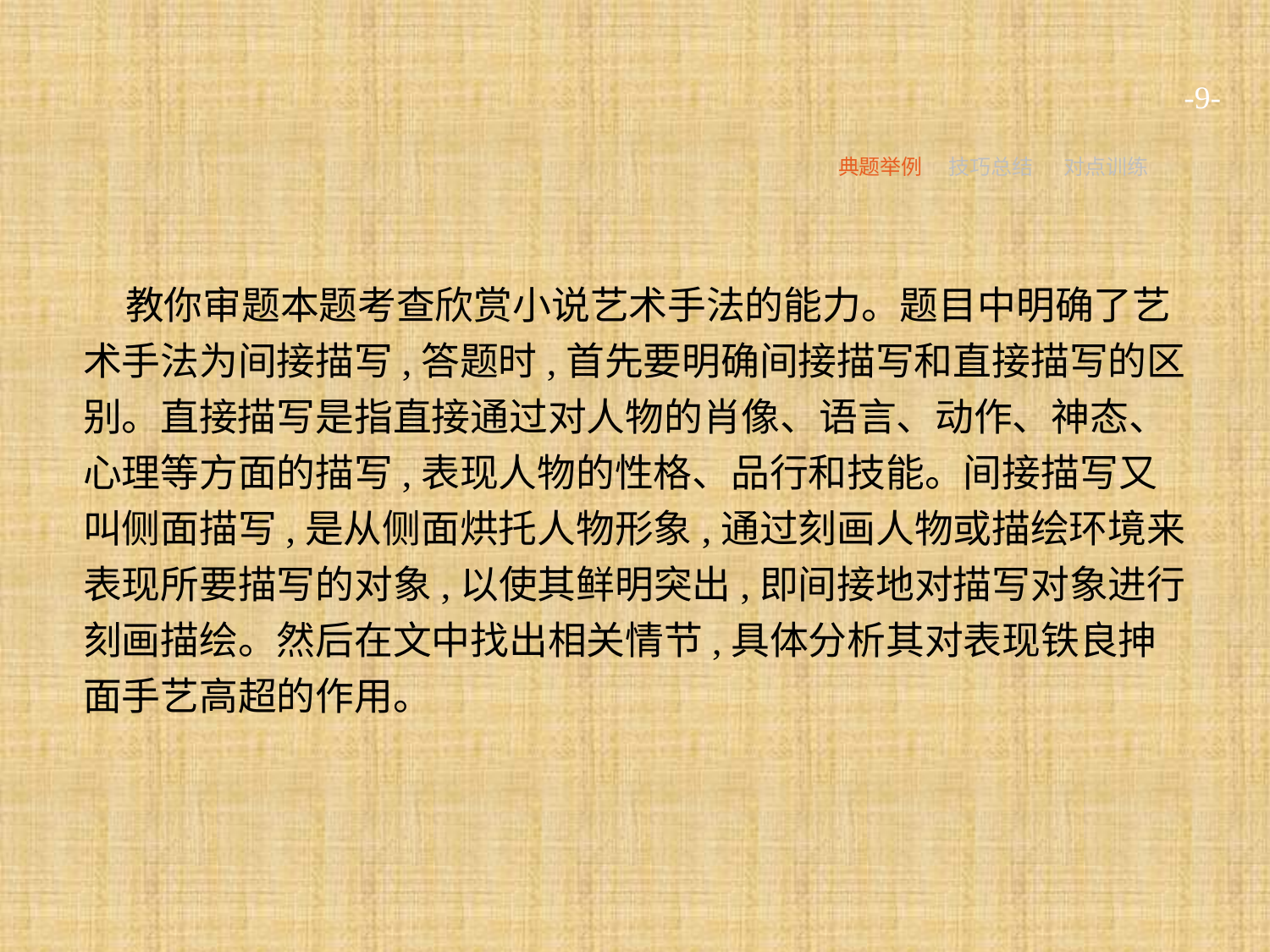

-9-
典题举例
技巧总结
对点训练
教你审题本题考查欣赏小说艺术手法的能力。题目中明确了艺术手法为间接描写,答题时,首先要明确间接描写和直接描写的区别。直接描写是指直接通过对人物的肖像、语言、动作、神态、心理等方面的描写,表现人物的性格、品行和技能。间接描写又叫侧面描写,是从侧面烘托人物形象,通过刻画人物或描绘环境来表现所要描写的对象,以使其鲜明突出,即间接地对描写对象进行刻画描绘。然后在文中找出相关情节,具体分析其对表现铁良抻面手艺高超的作用。